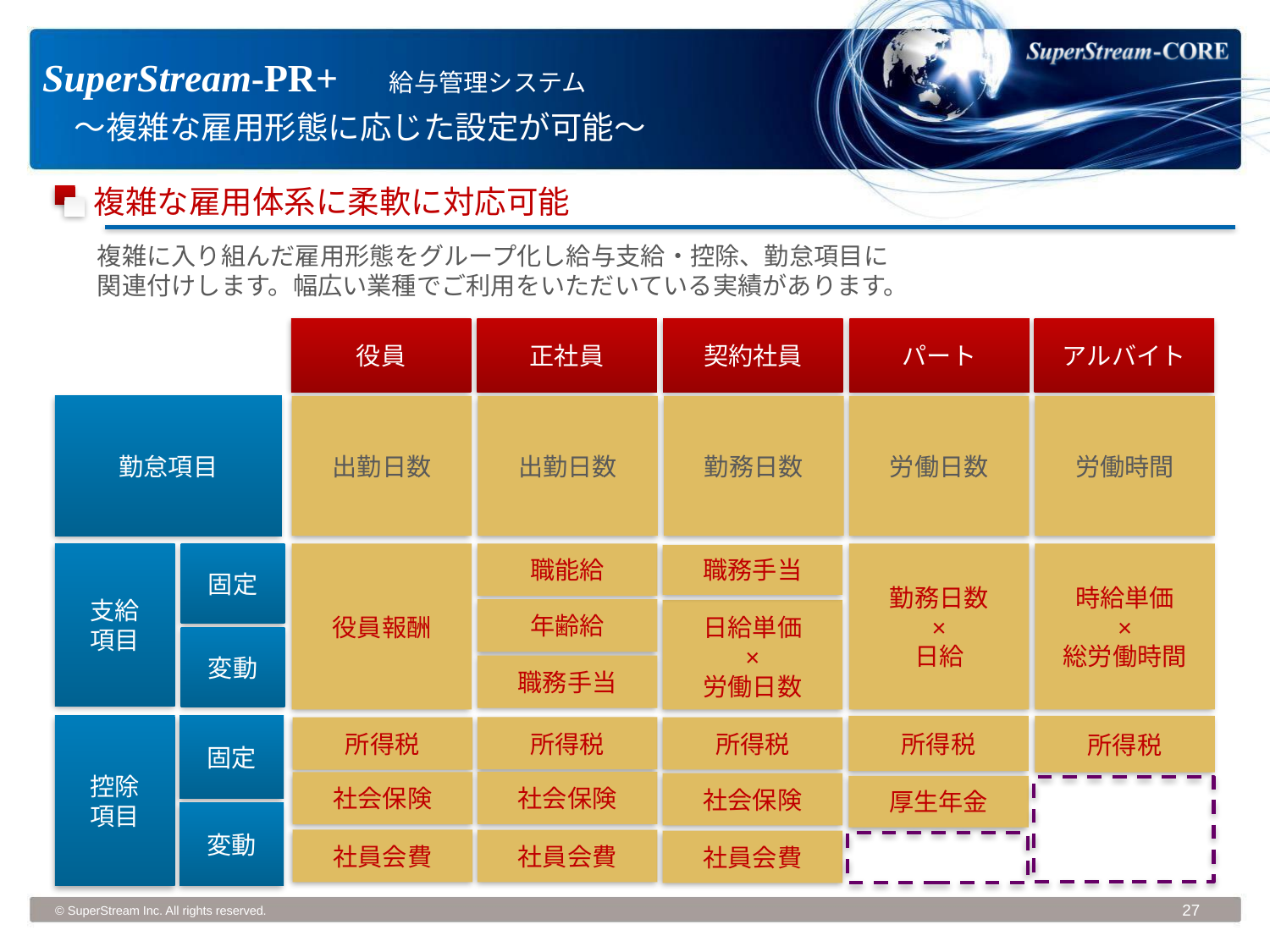

SuperStream-PR+　給与管理システム
　～複雑な雇用形態に応じた設定が可能～
複雑な雇用体系に柔軟に対応可能

複雑に入り組んだ雇用形態をグループ化し給与支給・控除、勤怠項目に
関連付けします。幅広い業種でご利用をいただいている実績があります。
役員
正社員
契約社員
パート
アルバイト
勤怠項目
出勤日数
出勤日数
勤務日数
労働日数
労働時間
支給
項目
固定
役員報酬
職能給
勤務日数
×
日給
時給単価
×
総労働時間
職務手当
年齢給
日給単価
×
労働日数
変動
職務手当
所得税
控除
項目
固定
所得税
所得税
所得税
所得税
社会保険
社会保険
社会保険
厚生年金

変動
社員会費
社員会費
社員会費

© SuperStream Inc. All rights reserved.
27